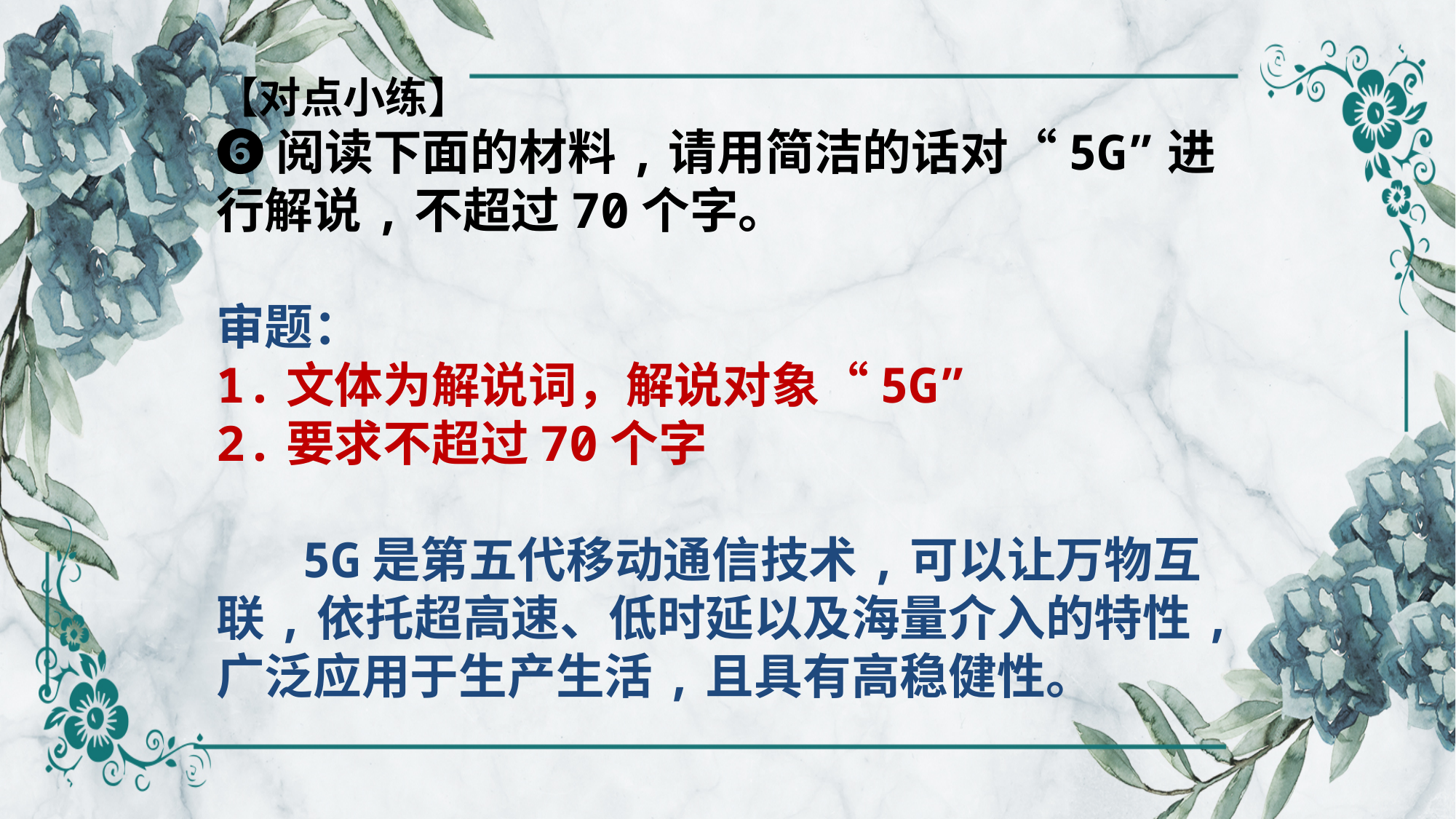

【对点小练】
❻阅读下面的材料,请用简洁的话对“5G”进行解说,不超过70个字。

审题：
1.文体为解说词，解说对象“5G”
2.要求不超过70个字

5G是第五代移动通信技术,可以让万物互联,依托超高速、低时延以及海量介入的特性,广泛应用于生产生活,且具有高稳健性。